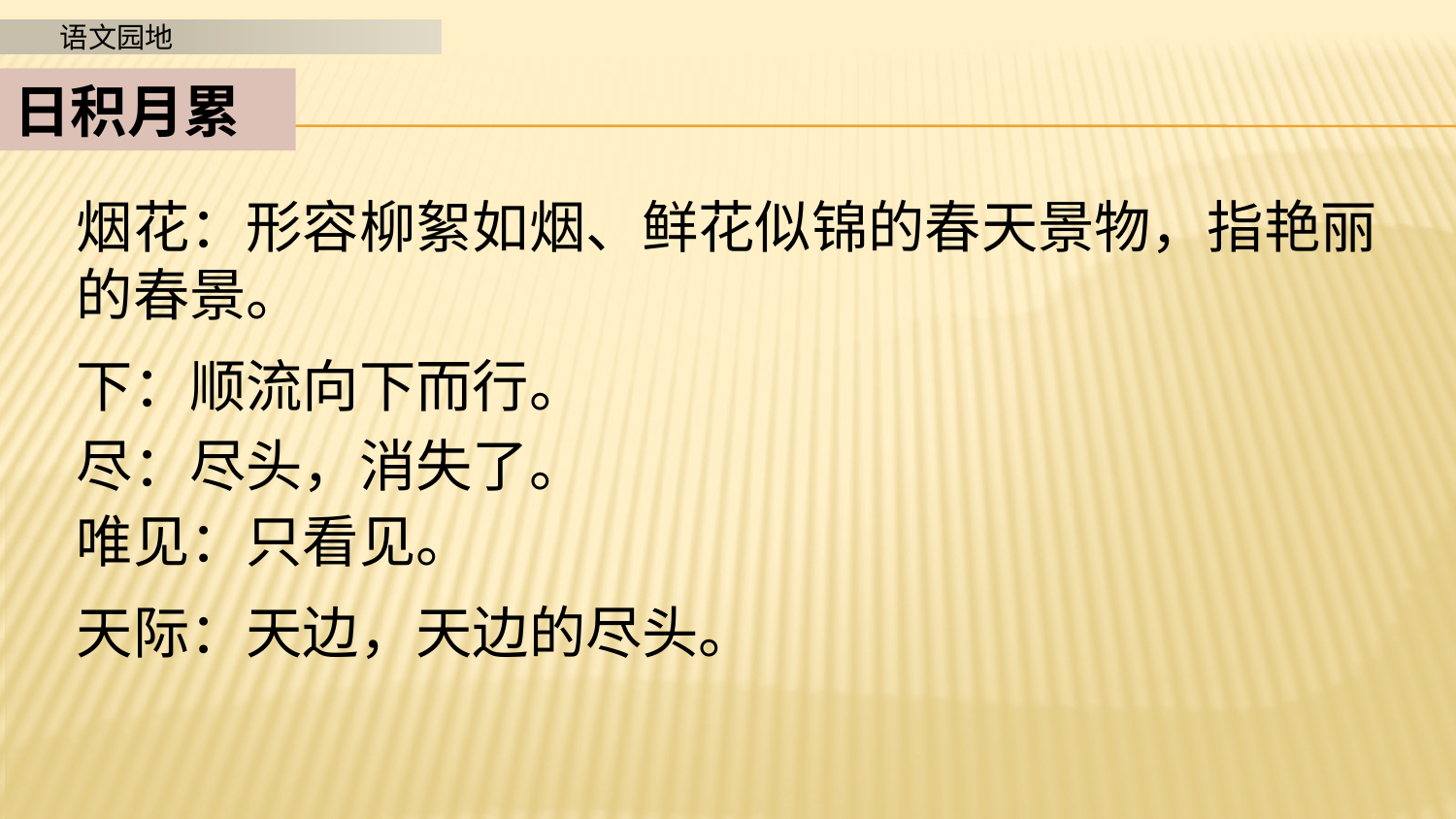

日积月累
烟花：形容柳絮如烟、鲜花似锦的春天景物，指艳丽的春景。
下：顺流向下而行。
尽：尽头，消失了。
唯见：只看见。
天际：天边，天边的尽头。